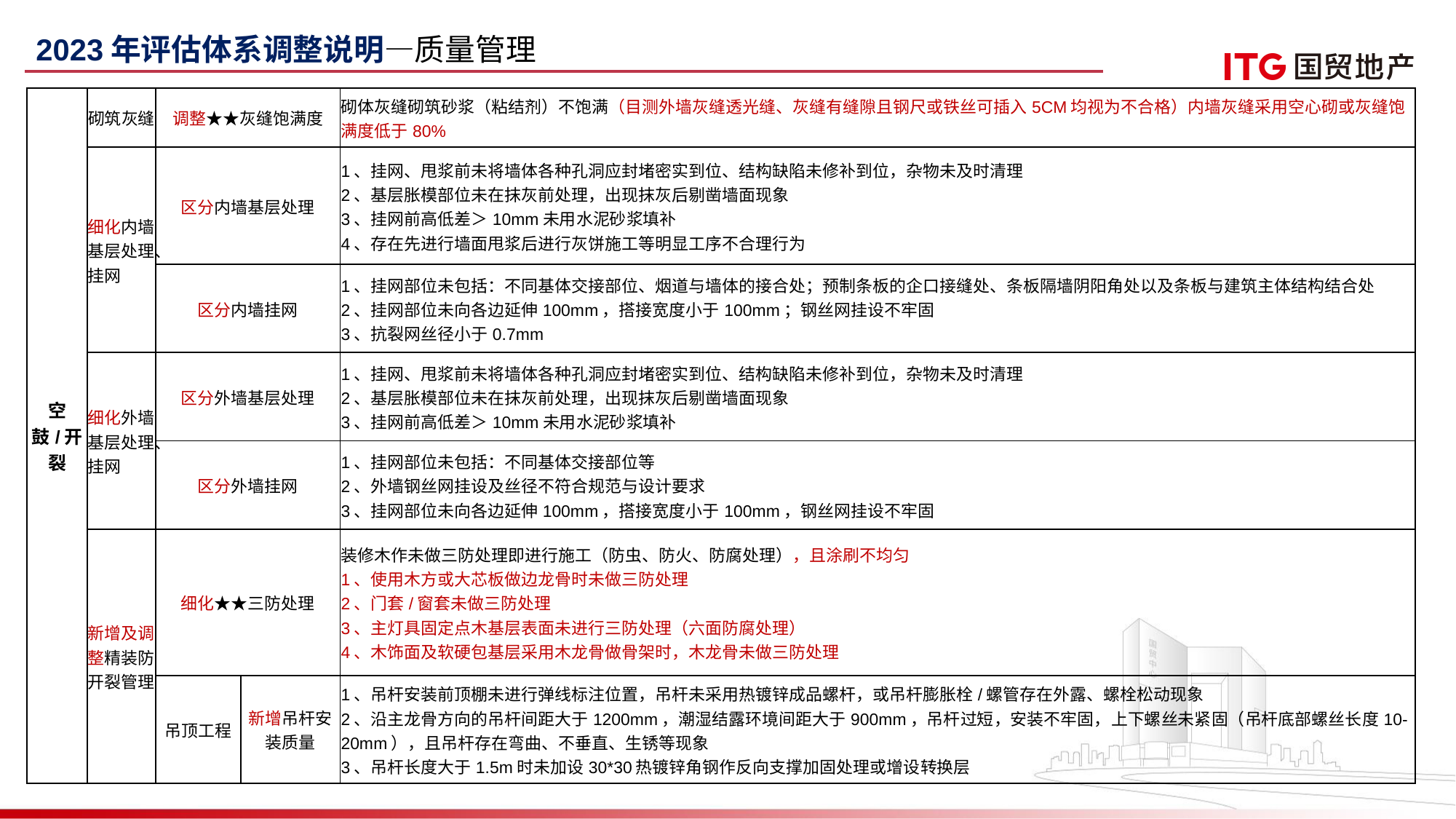

2023年评估体系调整说明—质量管理

| 空鼓/开裂 | 砌筑灰缝 | 调整★★灰缝饱满度 |  | 砌体灰缝砌筑砂浆（粘结剂）不饱满（目测外墙灰缝透光缝、灰缝有缝隙且钢尺或铁丝可插入5CM均视为不合格）内墙灰缝采用空心砌或灰缝饱满度低于80% |
| --- | --- | --- | --- | --- |
|  | 细化内墙基层处理、挂网 | 区分内墙基层处理 |  | 1、挂网、甩浆前未将墙体各种孔洞应封堵密实到位、结构缺陷未修补到位，杂物未及时清理 2、基层胀模部位未在抹灰前处理，出现抹灰后剔凿墙面现象 3、挂网前高低差＞10mm未用水泥砂浆填补 4、存在先进行墙面甩浆后进行灰饼施工等明显工序不合理行为 |
|  |  | 区分内墙挂网 |  | 1、挂网部位未包括：不同基体交接部位、烟道与墙体的接合处；预制条板的企口接缝处、条板隔墙阴阳角处以及条板与建筑主体结构结合处 2、挂网部位未向各边延伸100mm，搭接宽度小于100mm；钢丝网挂设不牢固 3、抗裂网丝径小于0.7mm |
|  | 细化外墙基层处理、挂网 | 区分外墙基层处理 |  | 1、挂网、甩浆前未将墙体各种孔洞应封堵密实到位、结构缺陷未修补到位，杂物未及时清理 2、基层胀模部位未在抹灰前处理，出现抹灰后剔凿墙面现象 3、挂网前高低差＞10mm未用水泥砂浆填补 |
|  |  | 区分外墙挂网 |  | 1、挂网部位未包括：不同基体交接部位等 2、外墙钢丝网挂设及丝径不符合规范与设计要求 3、挂网部位未向各边延伸100mm，搭接宽度小于100mm，钢丝网挂设不牢固 |
|  | 新增及调整精装防开裂管理 | 细化★★三防处理 |  | 装修木作未做三防处理即进行施工（防虫、防火、防腐处理），且涂刷不均匀 1、使用木方或大芯板做边龙骨时未做三防处理 2、门套/窗套未做三防处理 3、主灯具固定点木基层表面未进行三防处理（六面防腐处理） 4、木饰面及软硬包基层采用木龙骨做骨架时，木龙骨未做三防处理 |
|  | 新增及调整精装防开裂管理 | 吊顶工程 | 新增吊杆安装质量 | 1、吊杆安装前顶棚未进行弹线标注位置，吊杆未采用热镀锌成品螺杆，或吊杆膨胀栓/螺管存在外露、螺栓松动现象 2、沿主龙骨方向的吊杆间距大于1200mm，潮湿结露环境间距大于900mm，吊杆过短，安装不牢固，上下螺丝未紧固（吊杆底部螺丝长度10-20mm），且吊杆存在弯曲、不垂直、生锈等现象 3、吊杆长度大于1.5m时未加设30\*30热镀锌角钢作反向支撑加固处理或增设转换层 |